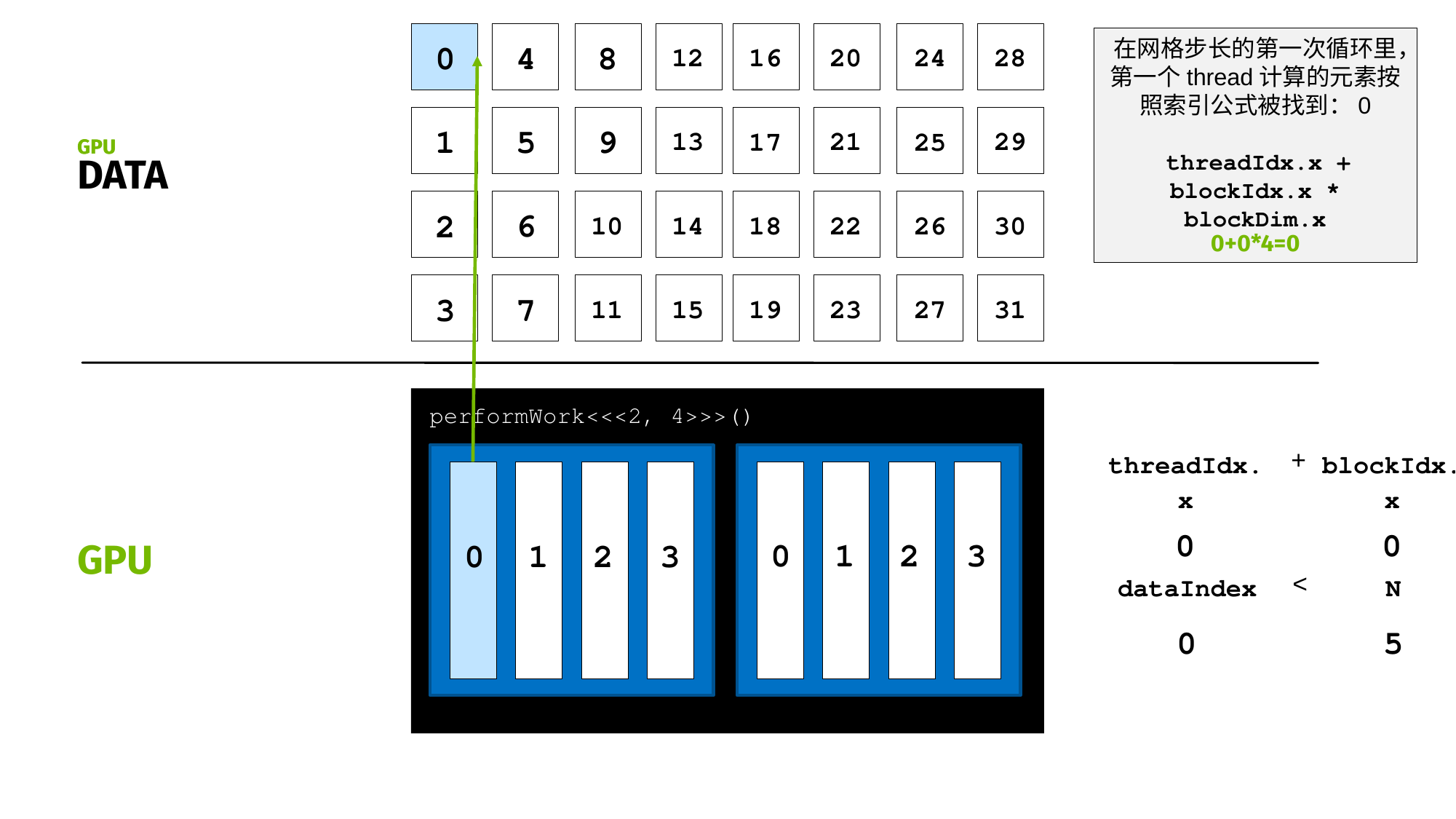

在网格步长的第一次循环里，第一个thread计算的元素按照索引公式被找到：0

 threadIdx.x + blockIdx.x * blockDim.x
0+0*4=0
4
0
8
12
20
16
21
17
22
18
23
19
28
24
29
25
30
26
31
27
5
1
9
13
6
2
14
10
7
3
15
11

GPU
GPU
DATA

performWork<<<2, 4>>>()
| threadIdx.x | + | blockIdx.x | \* | blockDim.x |
| --- | --- | --- | --- | --- |
| 0 |  | 0 |  | 4 |

0
1
2
3
0
1
2
3
GPU
| dataIndex | < | N |  |  |
| --- | --- | --- | --- | --- |
| 0 |  | 5 |  |  |